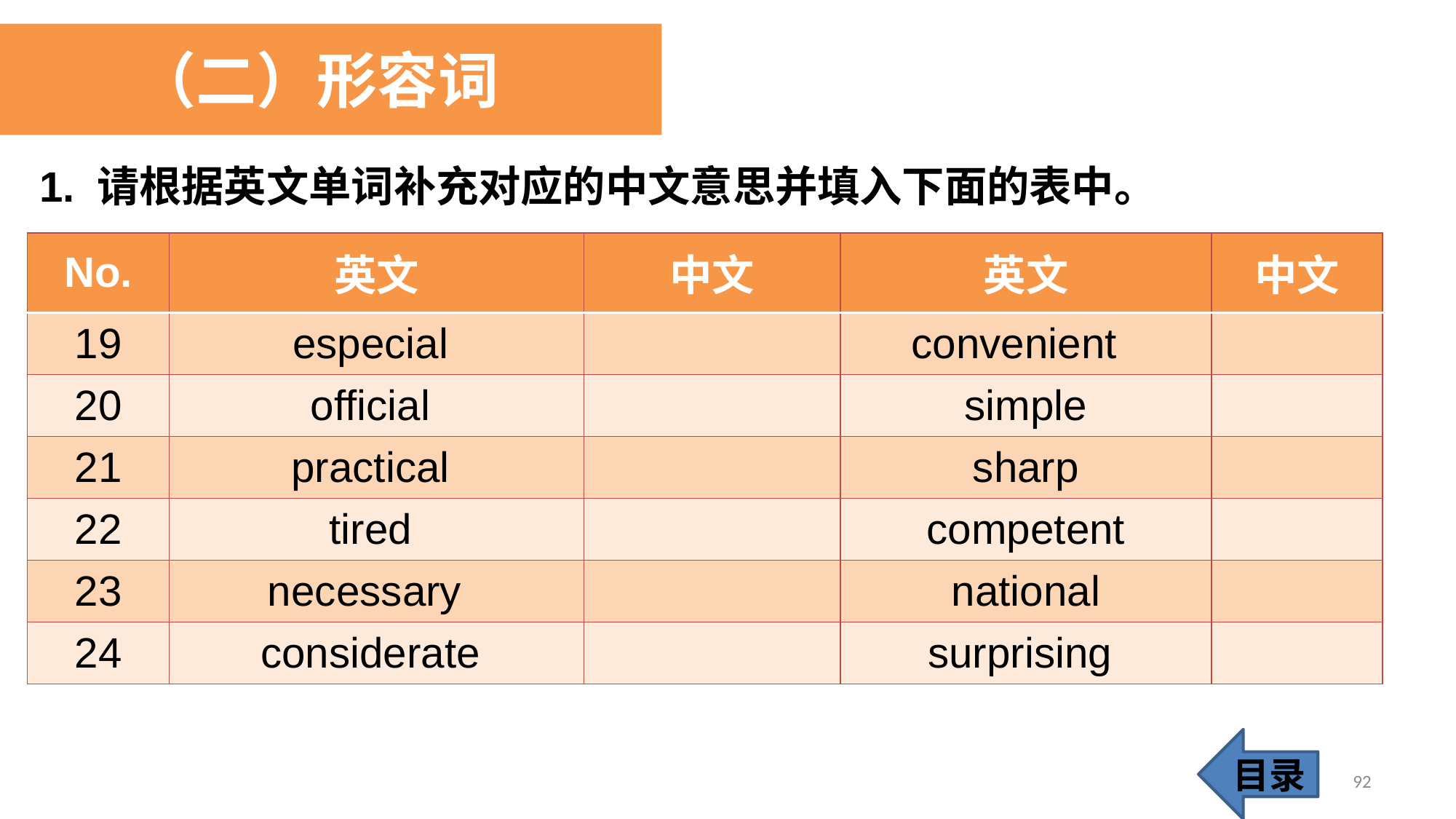

（二）形容词
1. 请根据英文单词补充对应的中文意思并填入下面的表中。
| No. | 英文 | 中文 | 英文 | 中文 |
| --- | --- | --- | --- | --- |
| 19 | especial |  | convenient |  |
| 20 | official |  | simple |  |
| 21 | practical |  | sharp |  |
| 22 | tired |  | competent |  |
| 23 | necessary |  | national |  |
| 24 | considerate |  | surprising |  |
目录
92